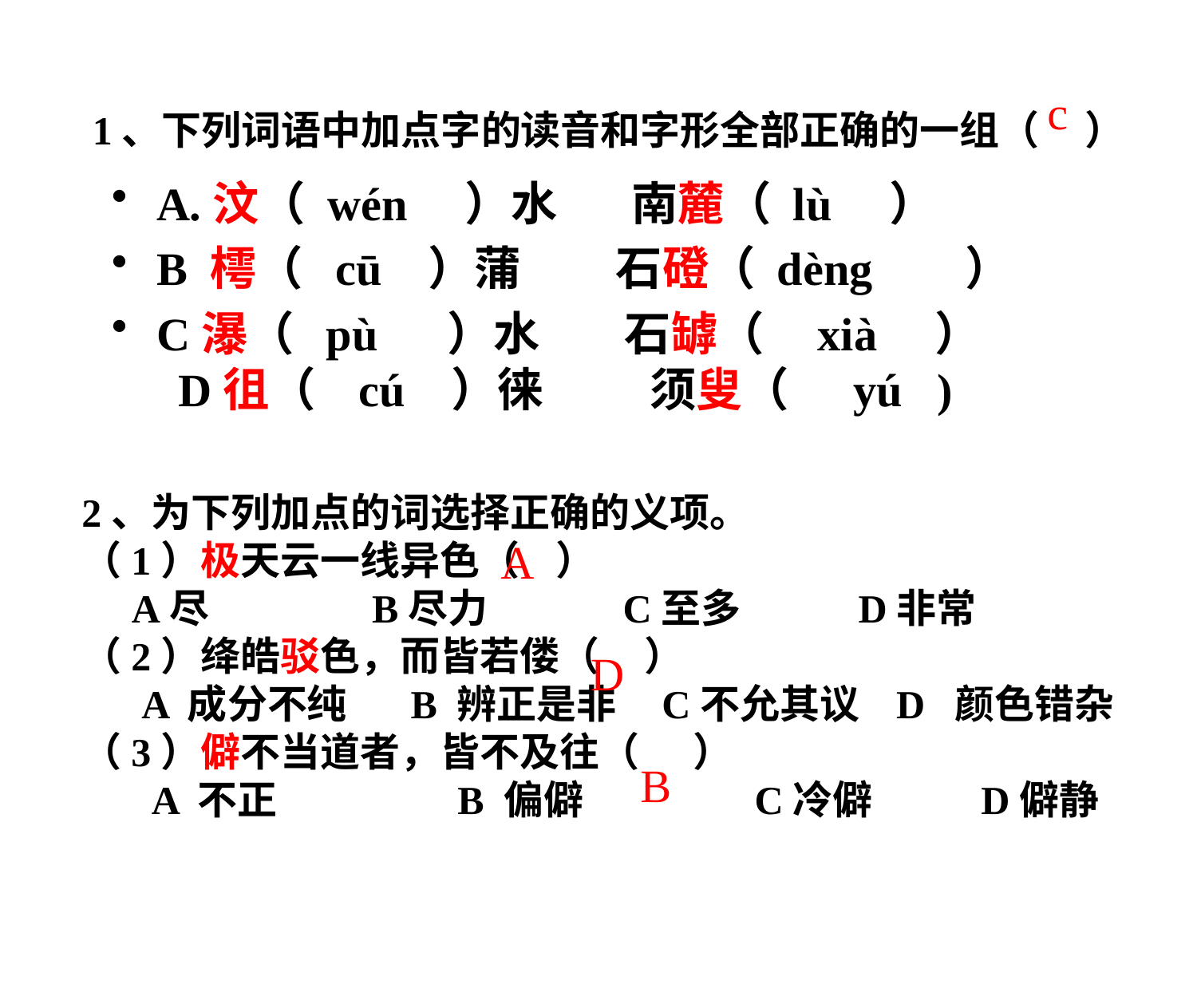

# 1、下列词语中加点字的读音和字形全部正确的一组（     ）
c
A.汶（ wén    ）水       南麓（ lù    ）
B 樗（  cū   ）蒲         石磴（ dèng       ）
C瀑（  pù     ）水        石罅（    xià    ）             D徂（   cú   ）徕          须叟（     yú   )
2、为下列加点的词选择正确的义项。
（1）极天云一线异色（    ）
     A尽                 B尽力              C至多            D非常
（2）绛皓驳色，而皆若偻（     ）
      A 成分不纯      B 辨正是非    C不允其议   D  颜色错杂
（3）僻不当道者，皆不及往（      ）
       A 不正                   B 偏僻                  C冷僻           D僻静

A

D
B